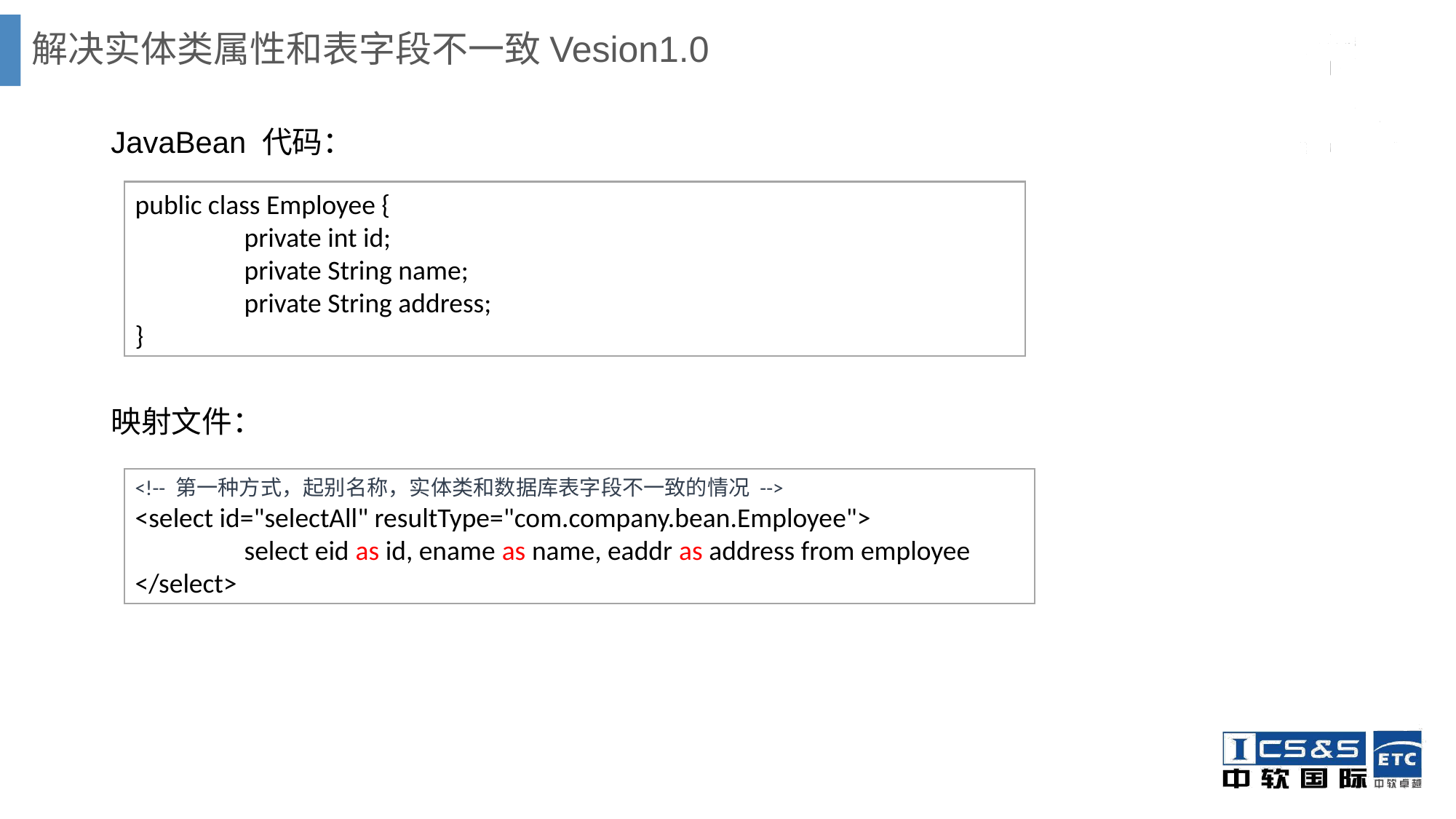

# 解决实体类属性和表字段不一致Vesion1.0
JavaBean 代码：

映射文件：

public class Employee {
	private int id;
	private String name;
	private String address;
}
<!-- 第一种方式，起别名称，实体类和数据库表字段不一致的情况 -->
<select id="selectAll" resultType="com.company.bean.Employee">
	select eid as id, ename as name, eaddr as address from employee
</select>